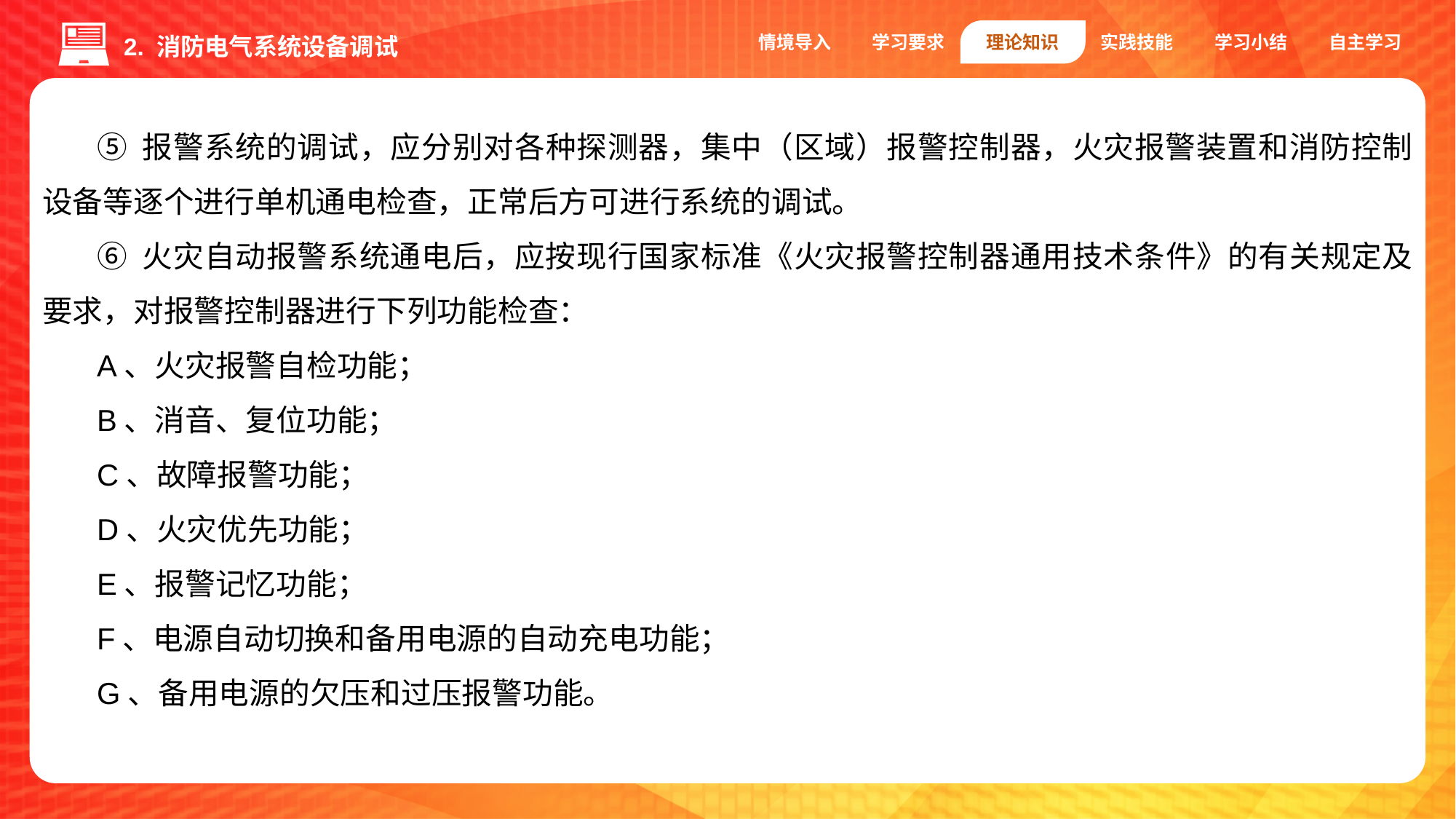

情境导入
学习要求
理论知识
实践技能
学习小结
自主学习

2. 消防电气系统设备调试
⑤ 报警系统的调试，应分别对各种探测器，集中（区域）报警控制器，火灾报警装置和消防控制设备等逐个进行单机通电检查，正常后方可进行系统的调试。
⑥ 火灾自动报警系统通电后，应按现行国家标准《火灾报警控制器通用技术条件》的有关规定及要求，对报警控制器进行下列功能检查：
A、火灾报警自检功能；
B、消音、复位功能；
C、故障报警功能；
D、火灾优先功能；
E、报警记忆功能；
F、电源自动切换和备用电源的自动充电功能；
G、备用电源的欠压和过压报警功能。